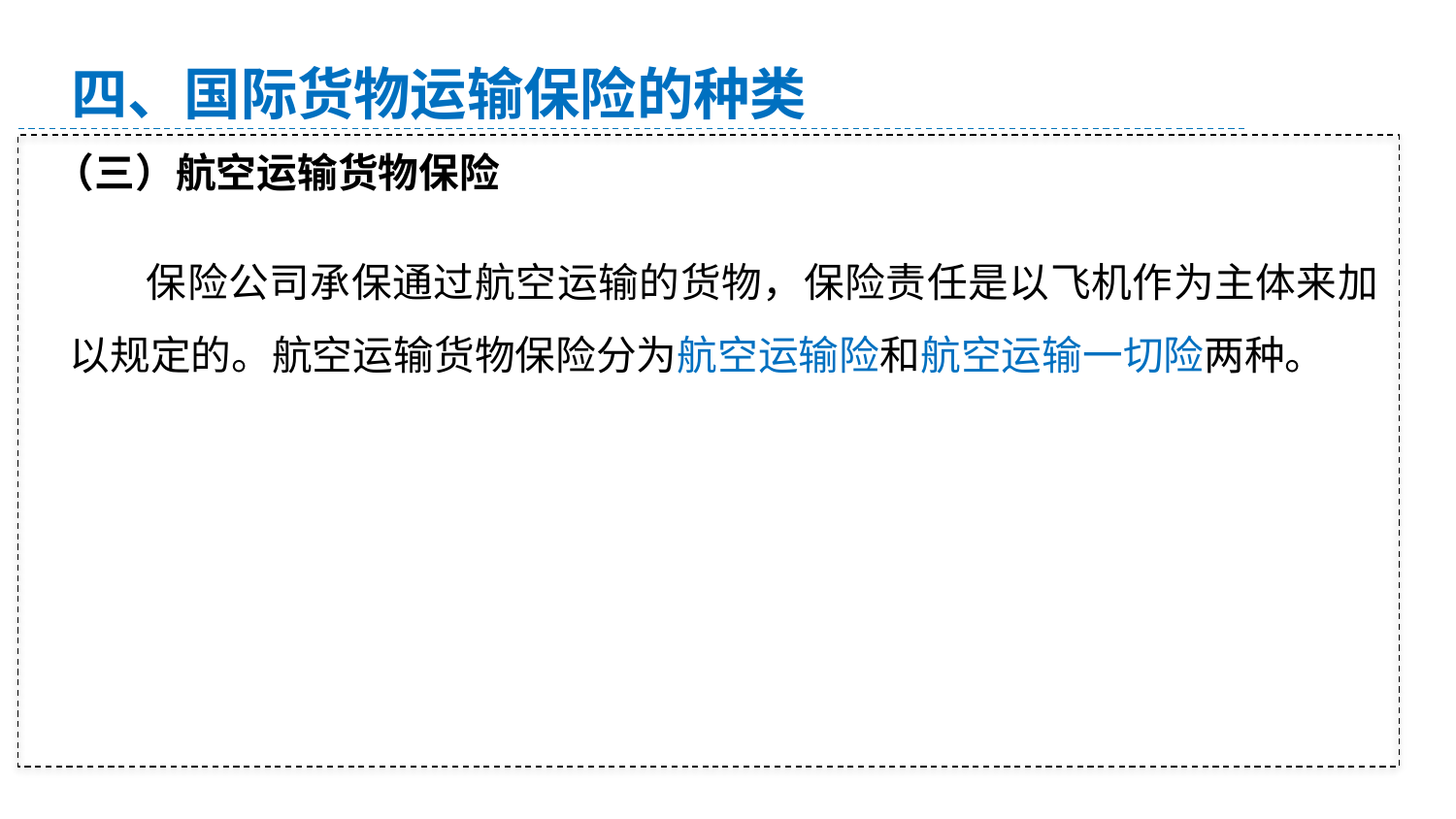

四、国际货物运输保险的种类

（三）航空运输货物保险
       保险公司承保通过航空运输的货物，保险责任是以飞机作为主体来加以规定的。航空运输货物保险分为航空运输险和航空运输一切险两种。